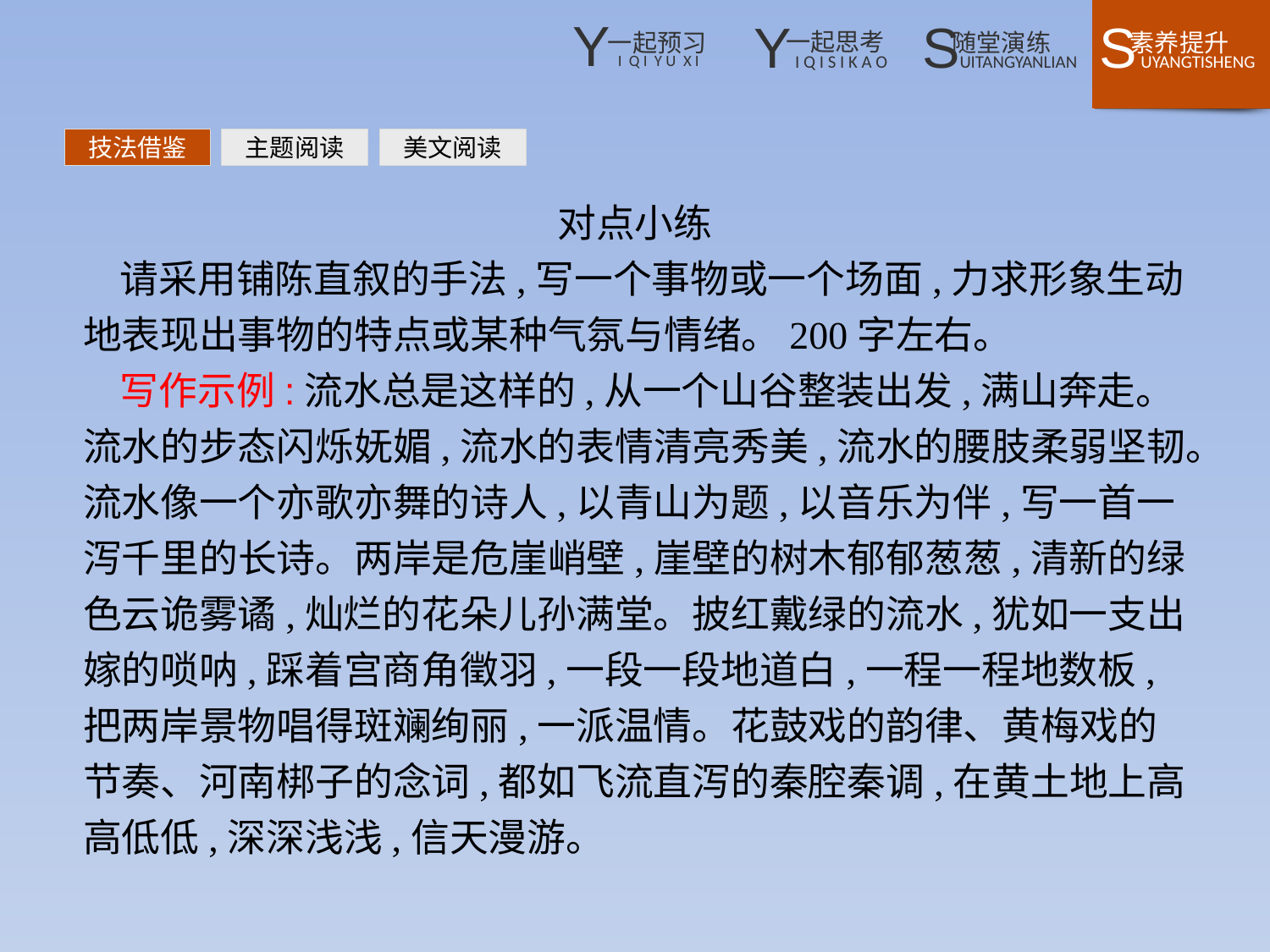

技法借鉴
主题阅读
美文阅读
对点小练
请采用铺陈直叙的手法,写一个事物或一个场面,力求形象生动地表现出事物的特点或某种气氛与情绪。200字左右。
写作示例:流水总是这样的,从一个山谷整装出发,满山奔走。流水的步态闪烁妩媚,流水的表情清亮秀美,流水的腰肢柔弱坚韧。流水像一个亦歌亦舞的诗人,以青山为题,以音乐为伴,写一首一泻千里的长诗。两岸是危崖峭壁,崖壁的树木郁郁葱葱,清新的绿色云诡雾谲,灿烂的花朵儿孙满堂。披红戴绿的流水,犹如一支出嫁的唢呐,踩着宫商角徵羽,一段一段地道白,一程一程地数板,把两岸景物唱得斑斓绚丽,一派温情。花鼓戏的韵律、黄梅戏的节奏、河南梆子的念词,都如飞流直泻的秦腔秦调,在黄土地上高高低低,深深浅浅,信天漫游。